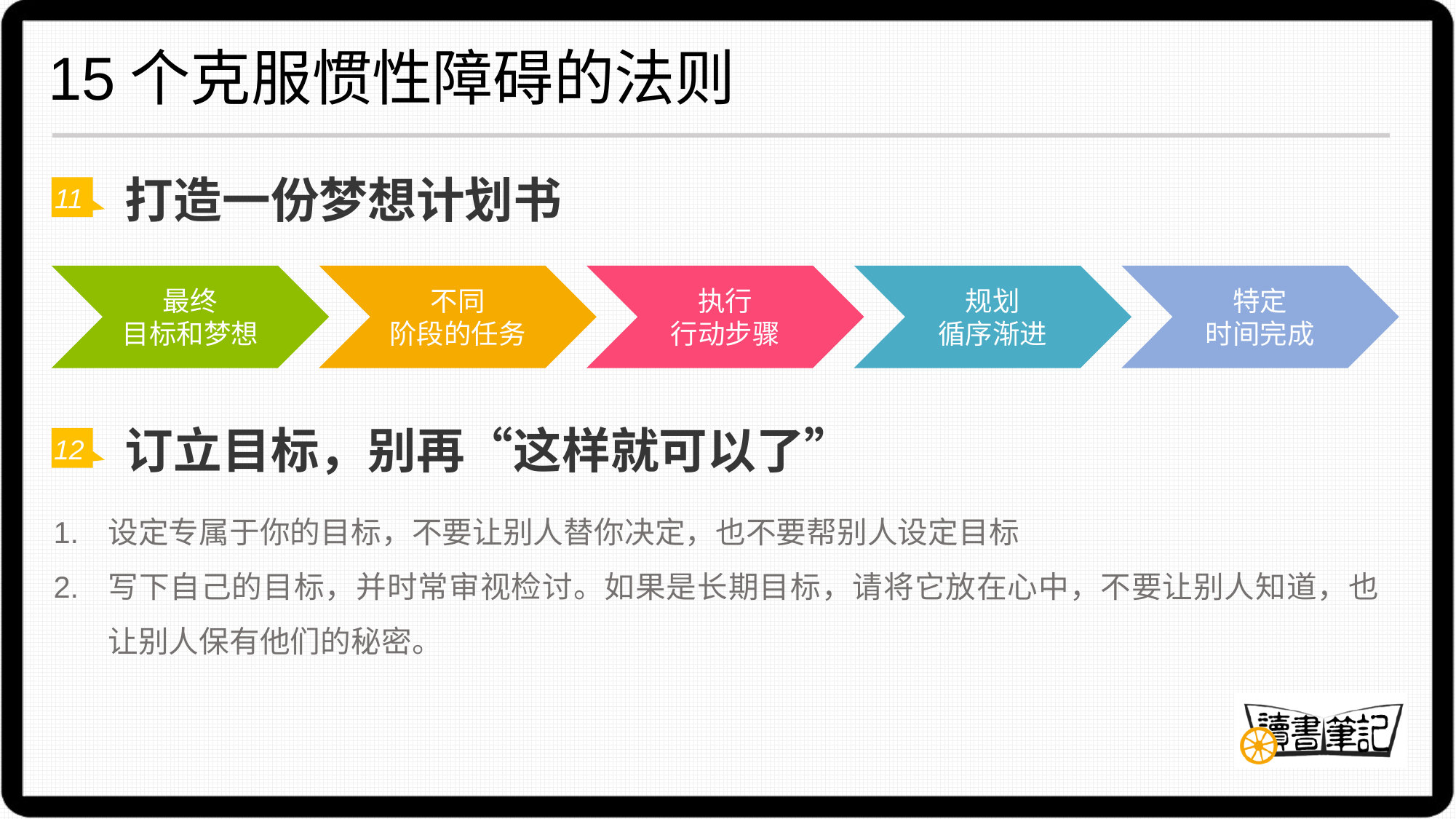

15个克服惯性障碍的法则
打造一份梦想计划书
11

最终
目标和梦想
不同
阶段的任务
执行
行动步骤
规划
循序渐进
特定
时间完成
订立目标，别再“这样就可以了”
12

设定专属于你的目标，不要让别人替你决定，也不要帮别人设定目标
写下自己的目标，并时常审视检讨。如果是长期目标，请将它放在心中，不要让别人知道，也让别人保有他们的秘密。